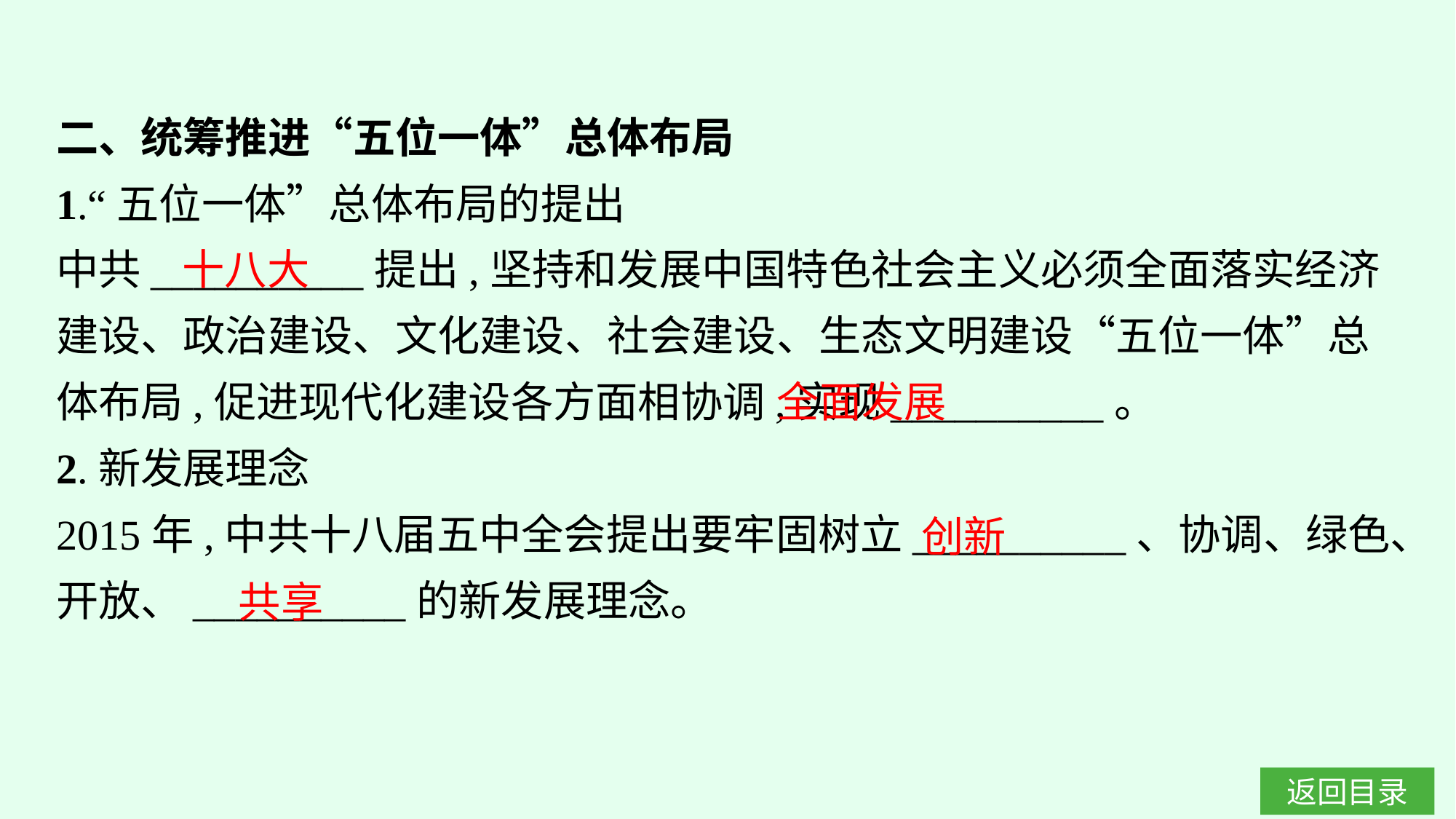

二、统筹推进“五位一体”总体布局
1.“五位一体”总体布局的提出
中共__________提出,坚持和发展中国特色社会主义必须全面落实经济建设、政治建设、文化建设、社会建设、生态文明建设“五位一体”总体布局,促进现代化建设各方面相协调,实现__________。
2.新发展理念
2015年,中共十八届五中全会提出要牢固树立__________、协调、绿色、开放、__________的新发展理念。
十八大
全面发展
创新
共享